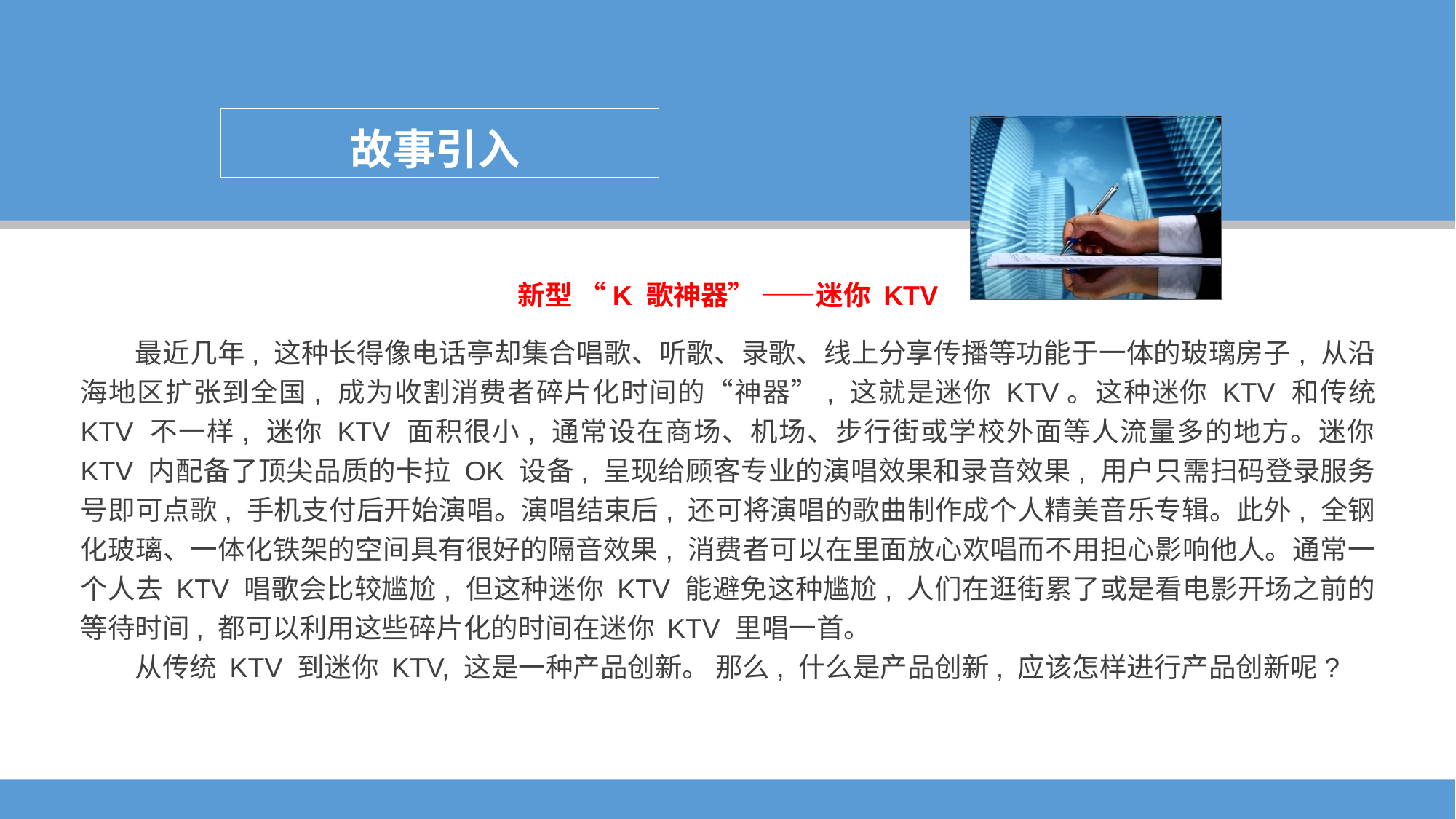

故事引入

新型 “K 歌神器” ——迷你 KTV
最近几年, 这种长得像电话亭却集合唱歌、听歌、录歌、线上分享传播等功能于一体的玻璃房子, 从沿海地区扩张到全国, 成为收割消费者碎片化时间的“神器”, 这就是迷你 KTV。这种迷你 KTV 和传统 KTV 不一样, 迷你 KTV 面积很小, 通常设在商场、机场、步行街或学校外面等人流量多的地方。迷你 KTV 内配备了顶尖品质的卡拉 OK 设备, 呈现给顾客专业的演唱效果和录音效果, 用户只需扫码登录服务号即可点歌, 手机支付后开始演唱。演唱结束后, 还可将演唱的歌曲制作成个人精美音乐专辑。此外, 全钢化玻璃、一体化铁架的空间具有很好的隔音效果, 消费者可以在里面放心欢唱而不用担心影响他人。通常一个人去 KTV 唱歌会比较尴尬, 但这种迷你 KTV 能避免这种尴尬, 人们在逛街累了或是看电影开场之前的等待时间, 都可以利用这些碎片化的时间在迷你 KTV 里唱一首。
从传统 KTV 到迷你 KTV, 这是一种产品创新。 那么, 什么是产品创新, 应该怎样进行产品创新呢?